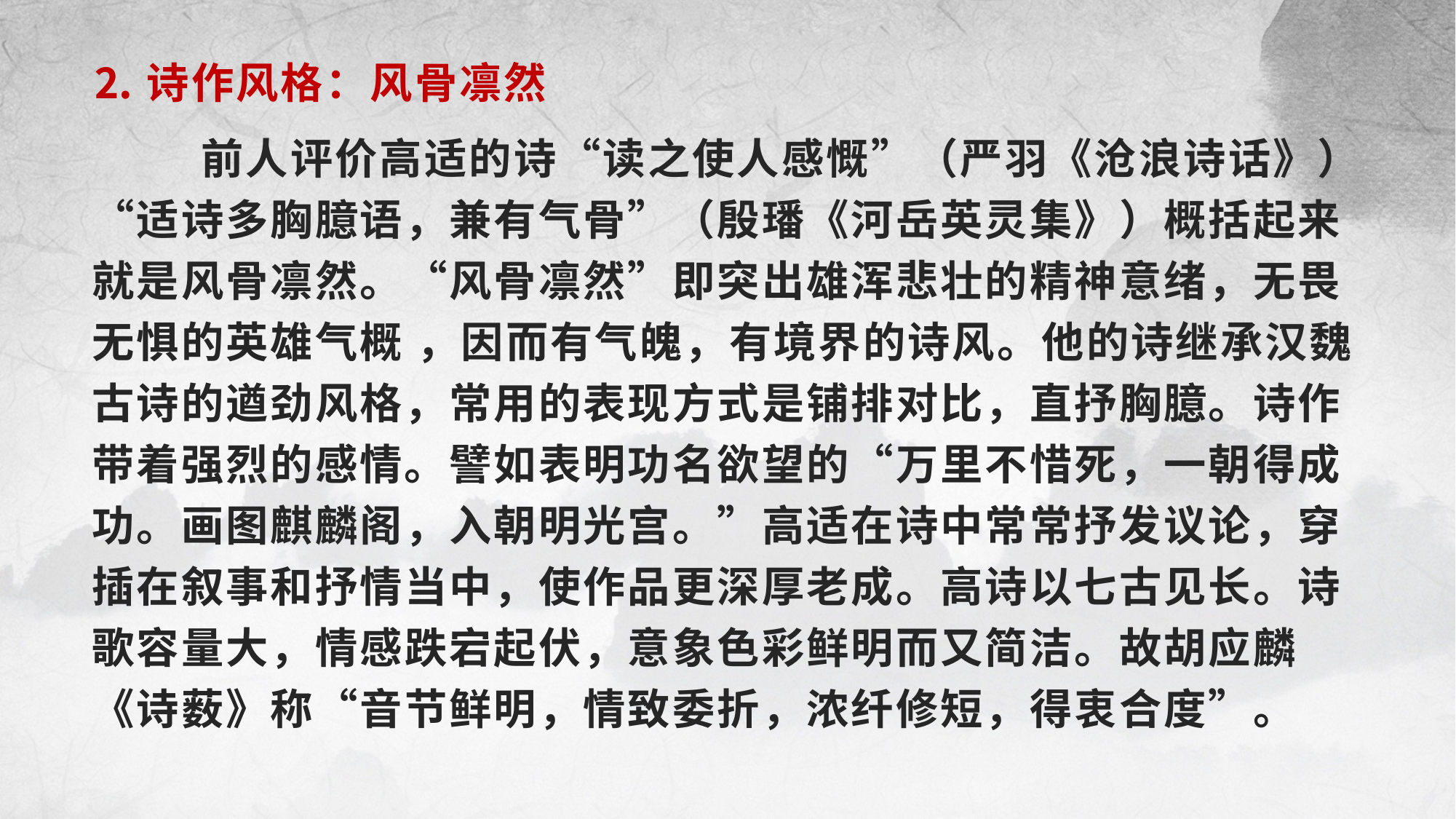

⒉诗作风格：风骨凛然
	前人评价高适的诗“读之使人感慨”（严羽《沧浪诗话》）“适诗多胸臆语，兼有气骨”（殷璠《河岳英灵集》）概括起来就是风骨凛然。“风骨凛然”即突出雄浑悲壮的精神意绪，无畏无惧的英雄气概 ，因而有气魄，有境界的诗风。他的诗继承汉魏古诗的遒劲风格，常用的表现方式是铺排对比，直抒胸臆。诗作带着强烈的感情。譬如表明功名欲望的“万里不惜死，一朝得成功。画图麒麟阁，入朝明光宫。”高适在诗中常常抒发议论，穿插在叙事和抒情当中，使作品更深厚老成。高诗以七古见长。诗歌容量大，情感跌宕起伏，意象色彩鲜明而又简洁。故胡应麟《诗薮》称“音节鲜明，情致委折，浓纤修短，得衷合度”。